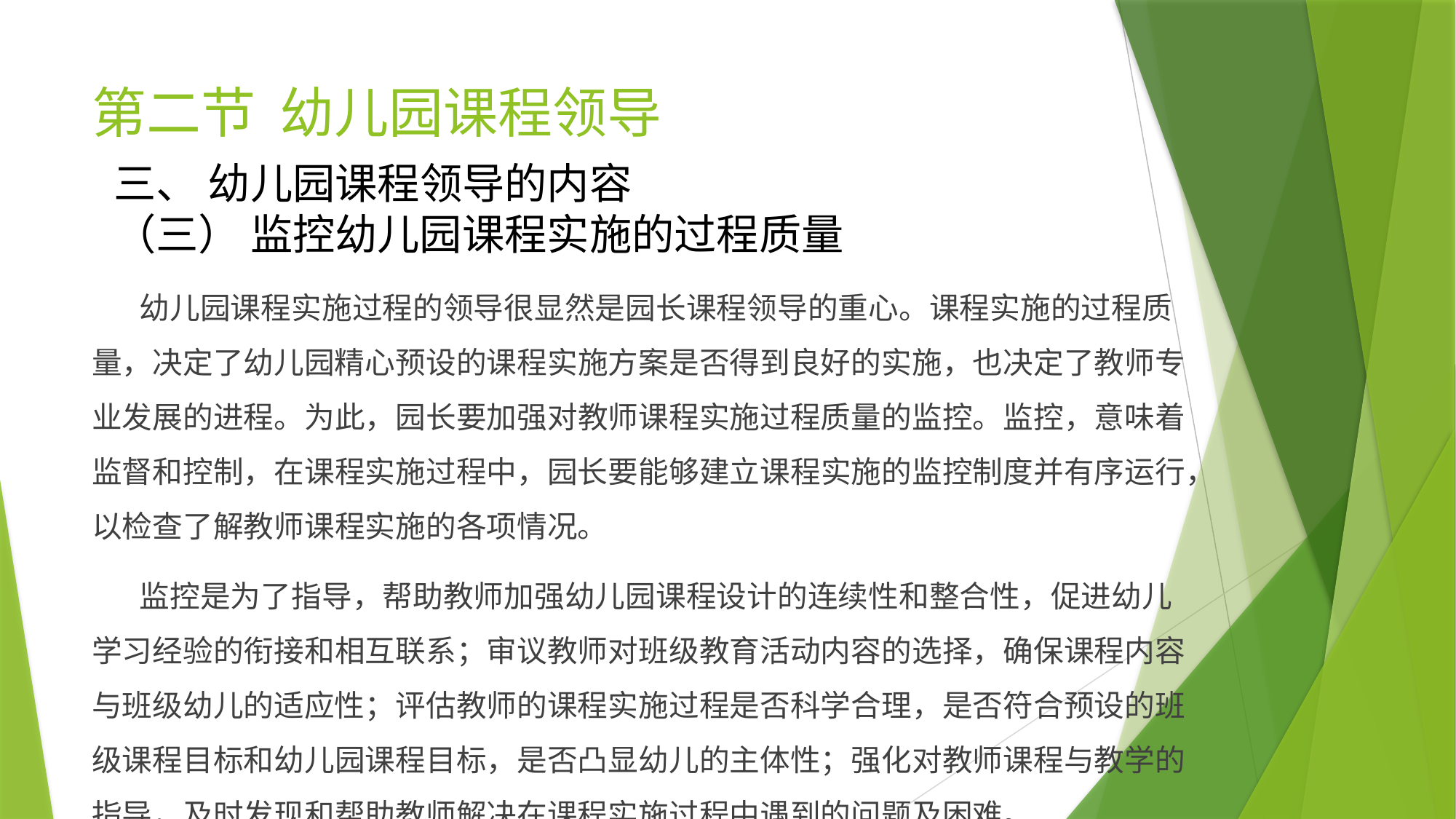

# 第二节  幼儿园课程领导
三、 幼儿园课程领导的内容
（三） 监控幼儿园课程实施的过程质量
      幼儿园课程实施过程的领导很显然是园长课程领导的重心。课程实施的过程质量，决定了幼儿园精心预设的课程实施方案是否得到良好的实施，也决定了教师专业发展的进程。为此，园长要加强对教师课程实施过程质量的监控。监控，意味着监督和控制，在课程实施过程中，园长要能够建立课程实施的监控制度并有序运行，以检查了解教师课程实施的各项情况。
      监控是为了指导，帮助教师加强幼儿园课程设计的连续性和整合性，促进幼儿学习经验的衔接和相互联系；审议教师对班级教育活动内容的选择，确保课程内容与班级幼儿的适应性；评估教师的课程实施过程是否科学合理，是否符合预设的班级课程目标和幼儿园课程目标，是否凸显幼儿的主体性；强化对教师课程与教学的指导，及时发现和帮助教师解决在课程实施过程中遇到的问题及困难。